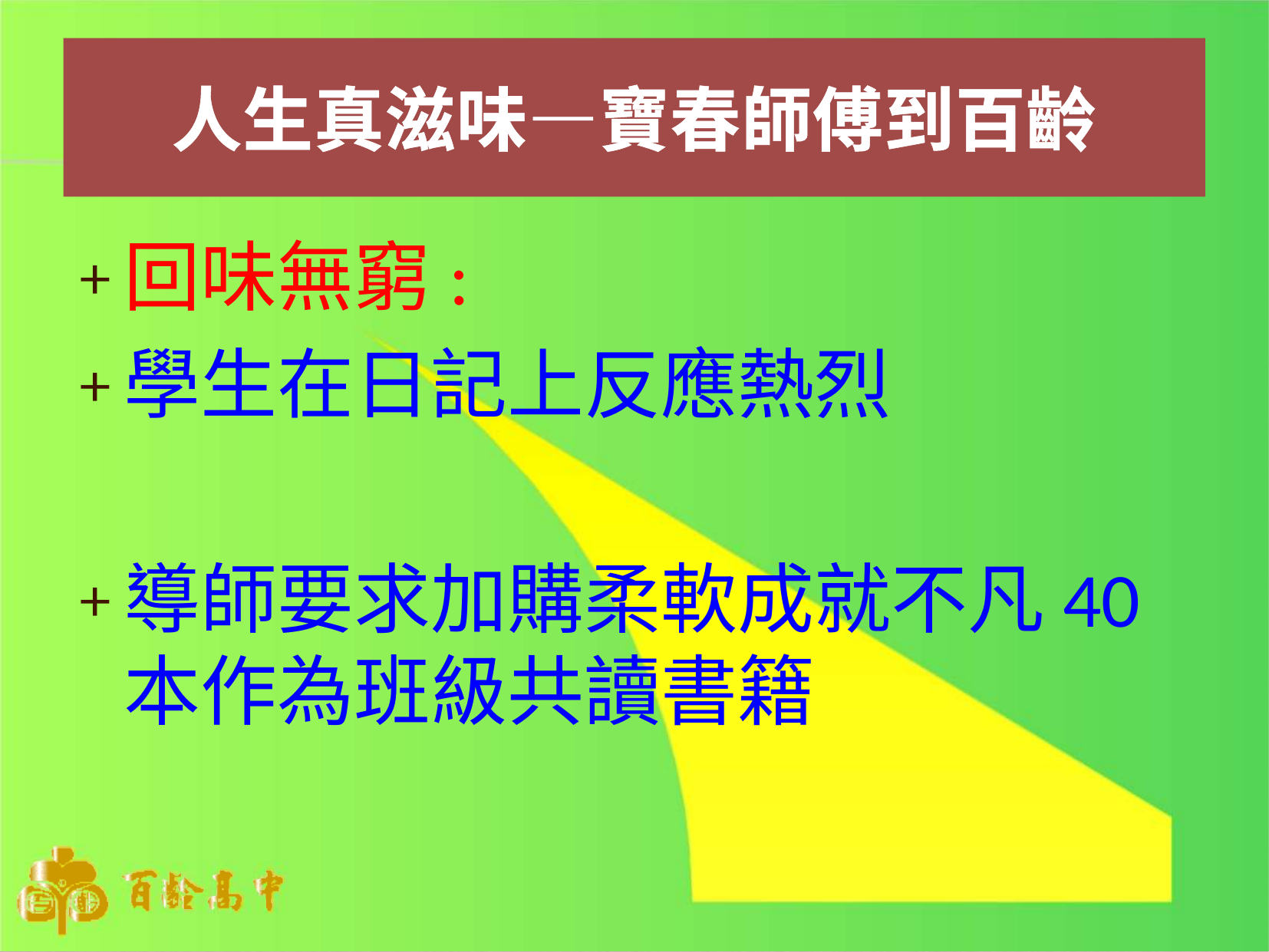

# 人生真滋味—寶春師傅到百齡
回味無窮:
學生在日記上反應熱烈

導師要求加購柔軟成就不凡40本作為班級共讀書籍